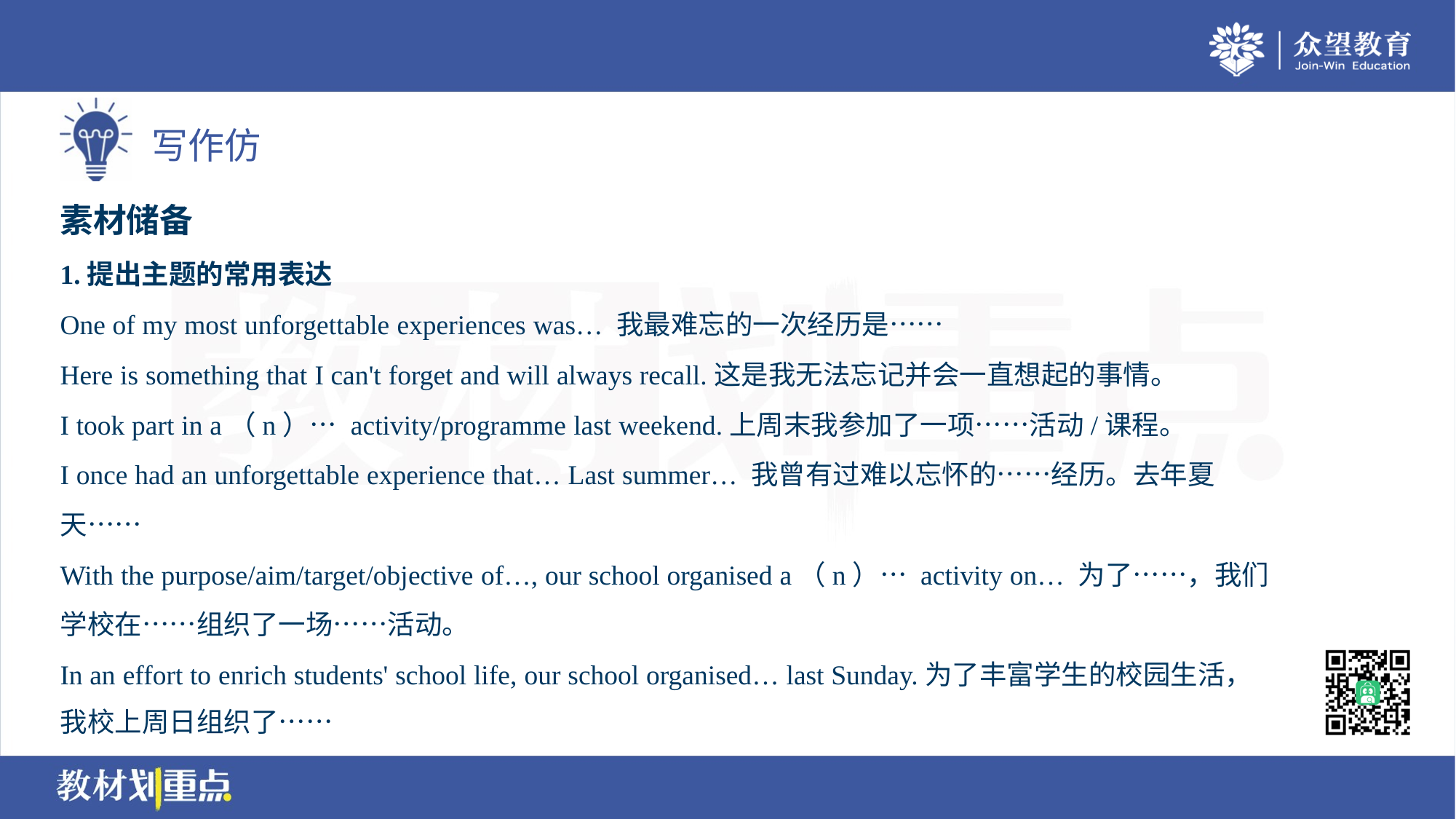

素材储备
1.提出主题的常用表达
One of my most unforgettable experiences was… 我最难忘的一次经历是……
Here is something that I can't forget and will always recall.这是我无法忘记并会一直想起的事情。
I took part in a（n）… activity/programme last weekend.上周末我参加了一项……活动/课程。
I once had an unforgettable experience that… Last summer… 我曾有过难以忘怀的……经历。去年夏
天……
With the purpose/aim/target/objective of…, our school organised a（n）… activity on… 为了……，我们
学校在……组织了一场……活动。
In an effort to enrich students' school life, our school organised… last Sunday.为了丰富学生的校园生活，
我校上周日组织了……